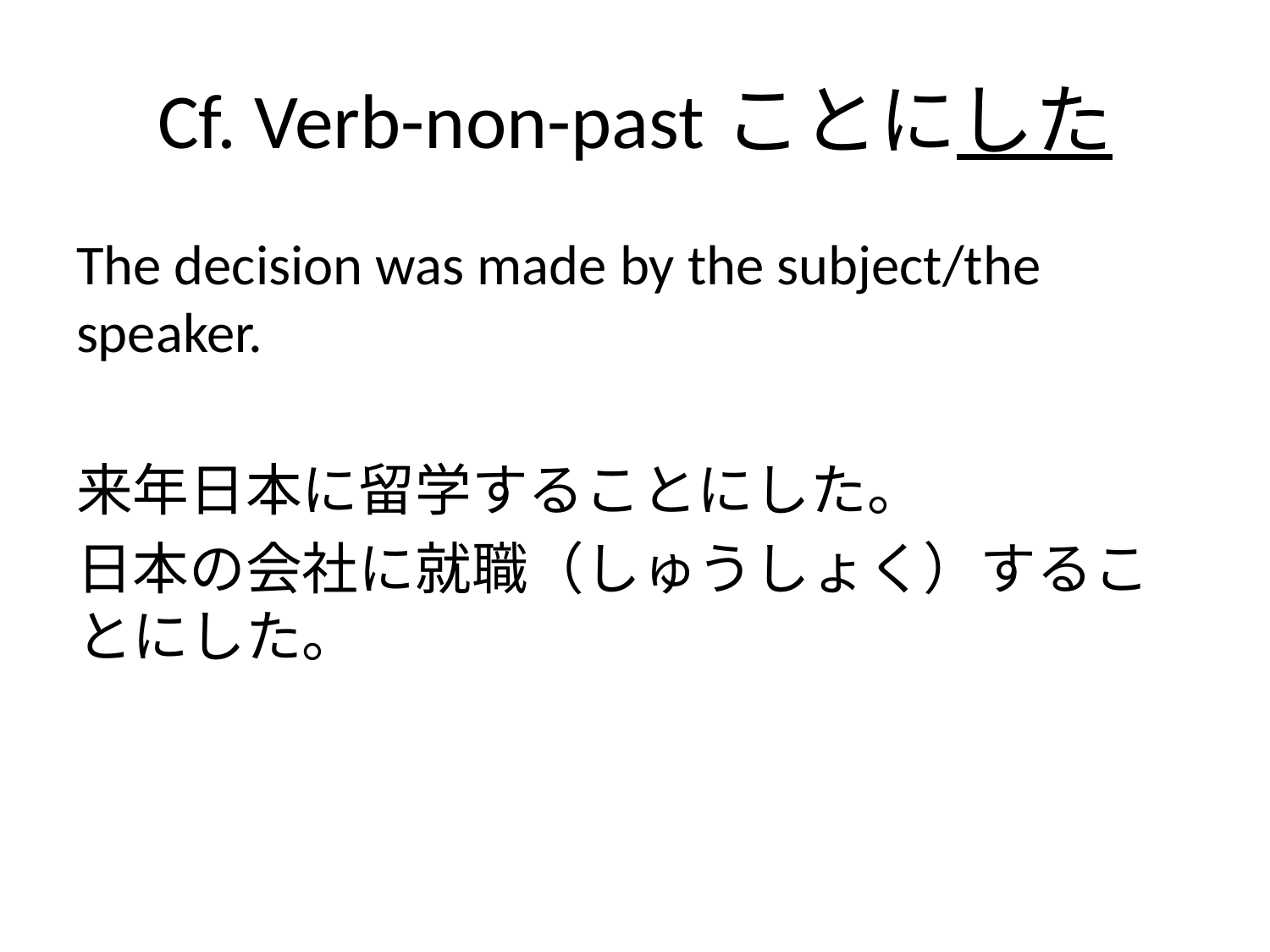

# Cf. Verb-non-pastことにした
The decision was made by the subject/the speaker.

来年日本に留学することにした。
日本の会社に就職（しゅうしょく）することにした。